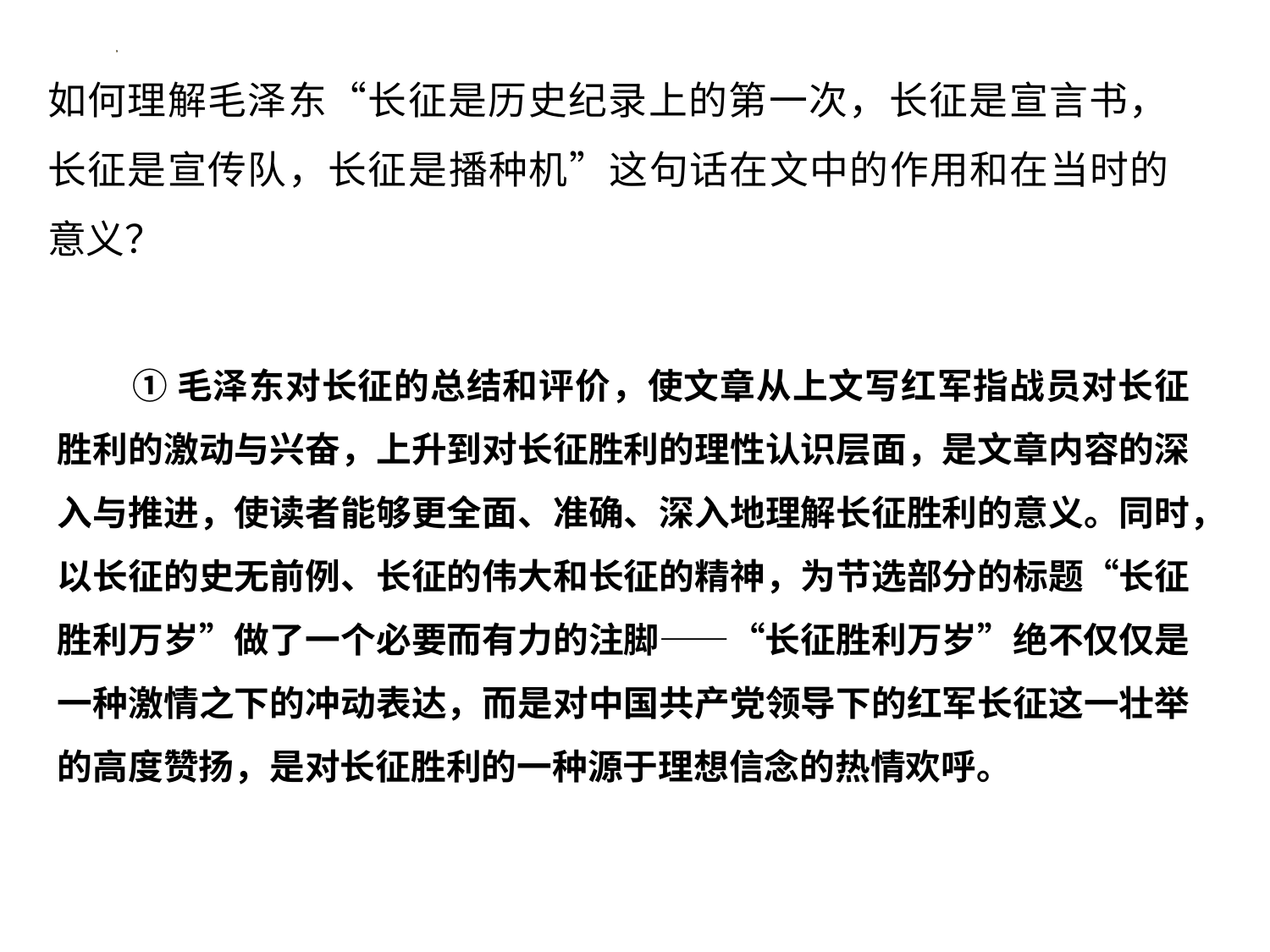

如何理解毛泽东“长征是历史纪录上的第一次，长征是宣言书，长征是宣传队，长征是播种机”这句话在文中的作用和在当时的意义？
①毛泽东对长征的总结和评价，使文章从上文写红军指战员对长征胜利的激动与兴奋，上升到对长征胜利的理性认识层面，是文章内容的深入与推进，使读者能够更全面、准确、深入地理解长征胜利的意义。同时，以长征的史无前例、长征的伟大和长征的精神，为节选部分的标题“长征胜利万岁”做了一个必要而有力的注脚——“长征胜利万岁”绝不仅仅是一种激情之下的冲动表达，而是对中国共产党领导下的红军长征这一壮举的高度赞扬，是对长征胜利的一种源于理想信念的热情欢呼。